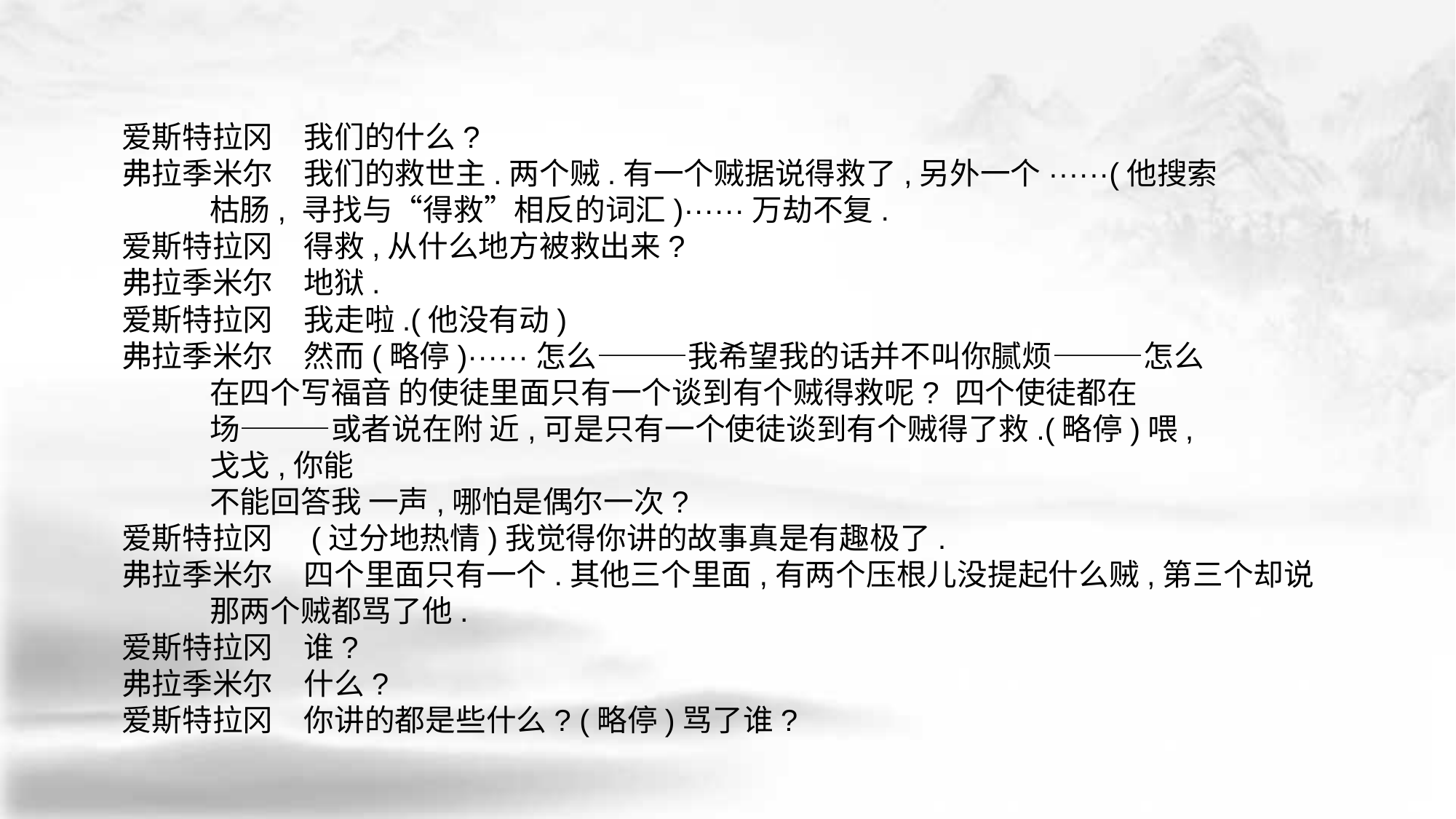

爱斯特拉冈　我们的什么?
弗拉季米尔　我们的救世主.两个贼.有一个贼据说得救了,另外一个······(他搜索
            枯肠, 寻找与“得救”相反的词汇)······万劫不复.
爱斯特拉冈　得救,从什么地方被救出来?
弗拉季米尔　地狱.
爱斯特拉冈　我走啦.(他没有动)
弗拉季米尔　然而(略停)······怎么———我希望我的话并不叫你腻烦———怎么
            在四个写福音 的使徒里面只有一个谈到有个贼得救呢? 四个使徒都在
            场———或者说在附 近,可是只有一个使徒谈到有个贼得了救.(略停)喂,
            戈戈,你能
            不能回答我 一声,哪怕是偶尔一次?
爱斯特拉冈　(过分地热情)我觉得你讲的故事真是有趣极了.
弗拉季米尔　四个里面只有一个.其他三个里面,有两个压根儿没提起什么贼,第三个却说
            那两个贼都骂了他.
爱斯特拉冈　谁?
弗拉季米尔　什么?
爱斯特拉冈　你讲的都是些什么? (略停)骂了谁?